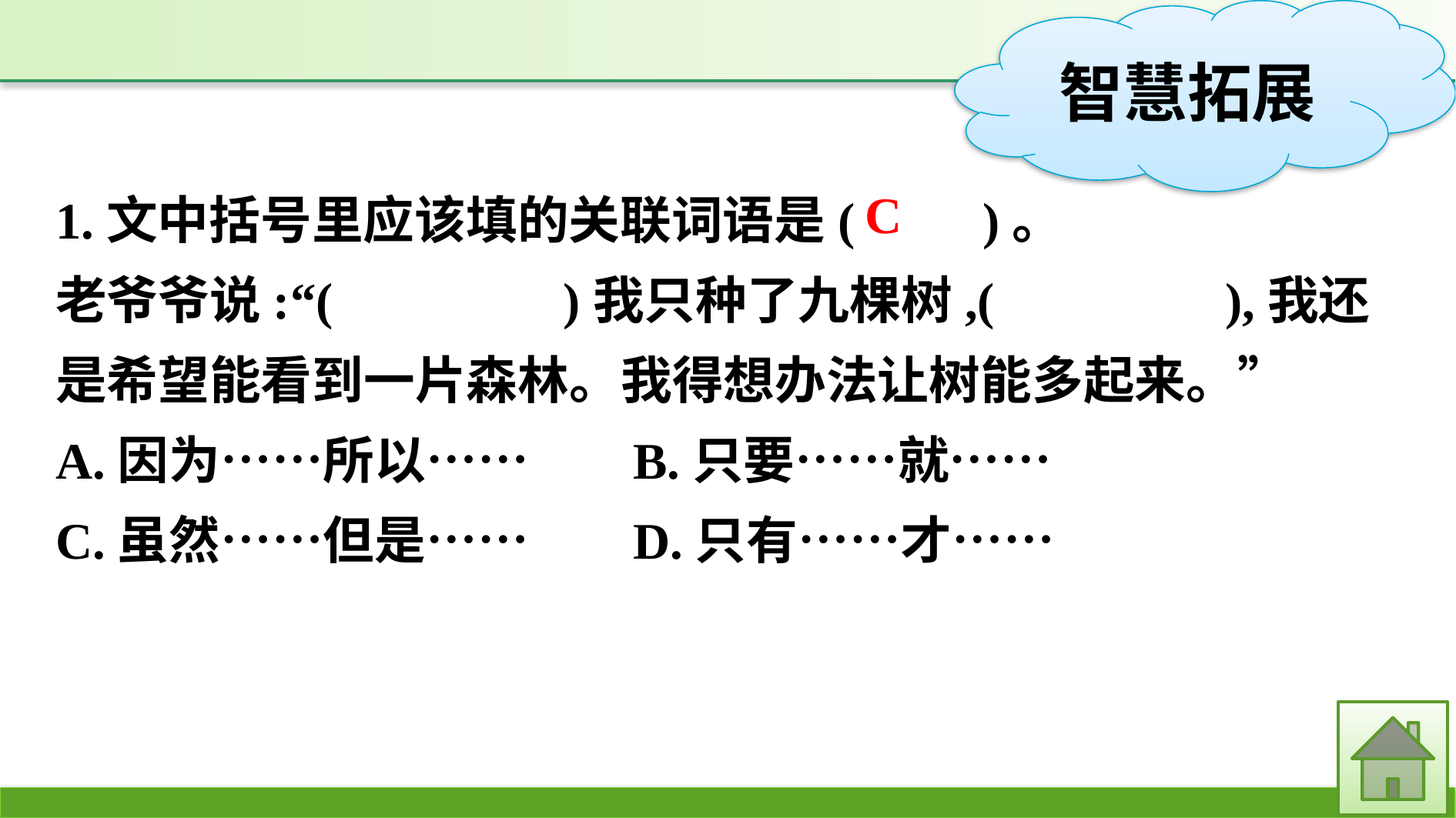

1.文中括号里应该填的关联词语是(　　)。
老爷爷说:“(　　　　)我只种了九棵树,(　　　　),我还是希望能看到一片森林。我得想办法让树能多起来。”
A.因为……所以……　　	B.只要……就……
C.虽然……但是…… 		D.只有……才……
C